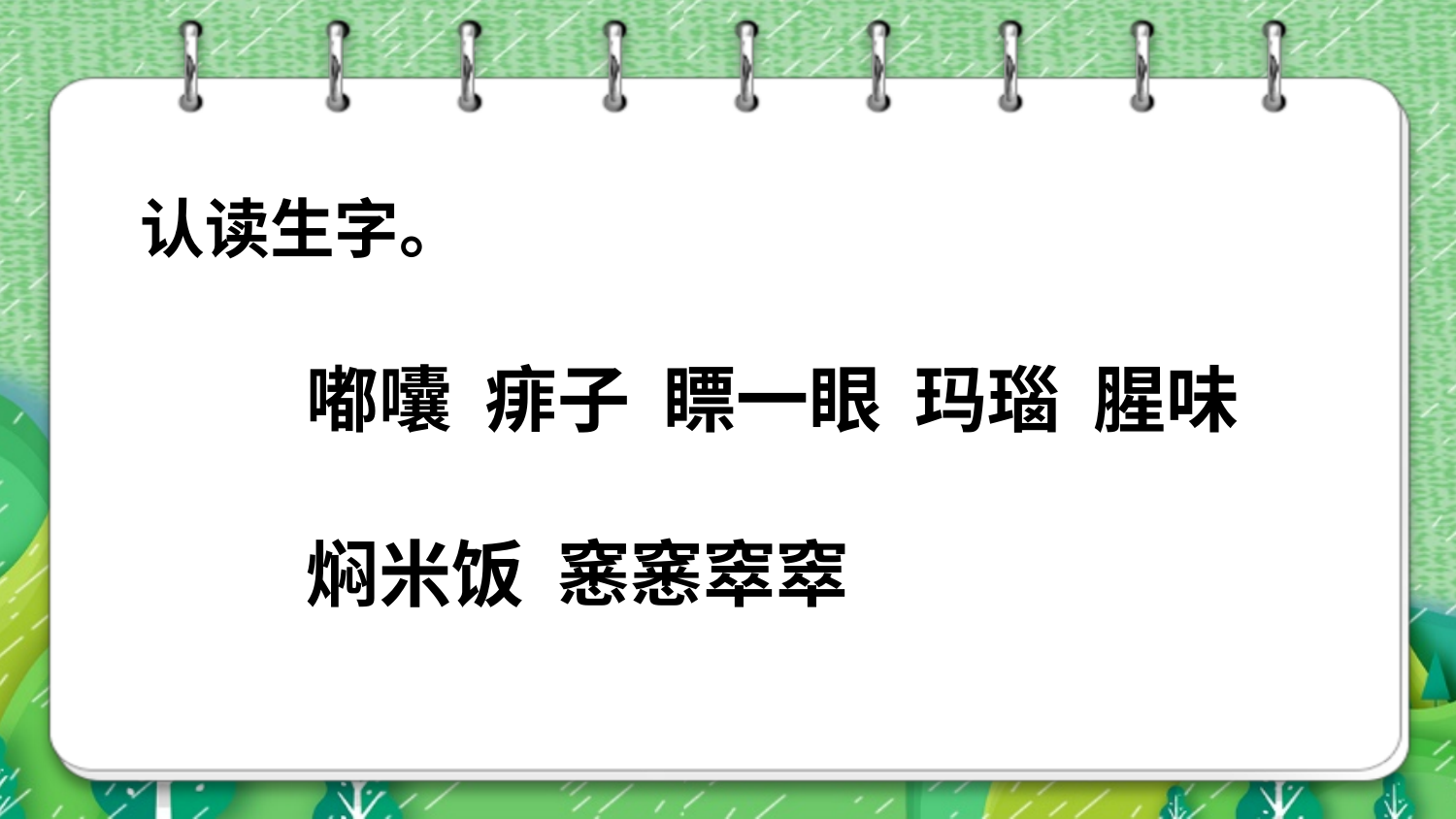

认读生字。
嘟囔  痱子  瞟一眼  玛瑙  腥味  焖米饭  窸窸窣窣